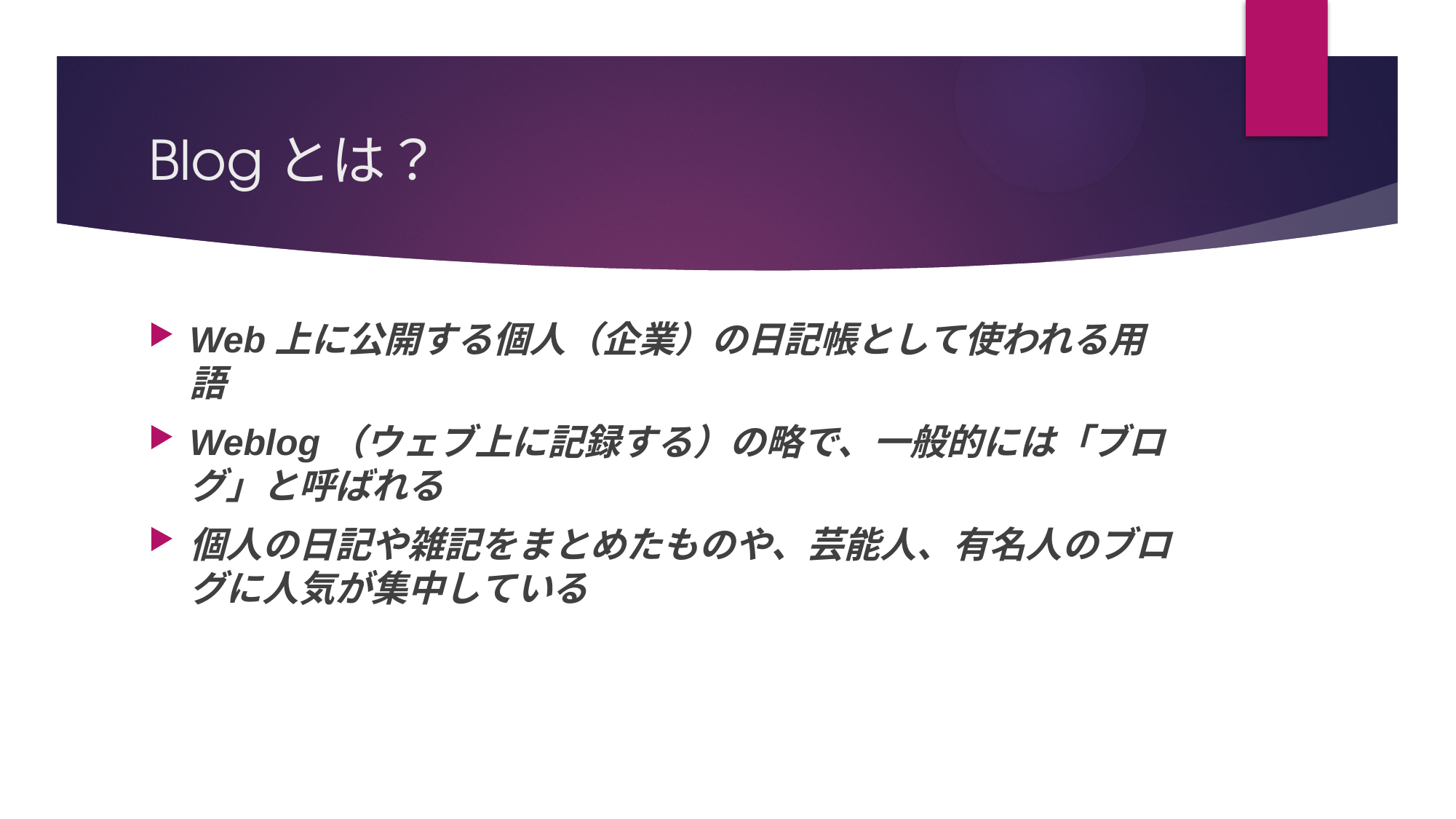

# Blogとは？
Web上に公開する個人（企業）の日記帳として使われる用語
Weblog（ウェブ上に記録する）の略で、一般的には「ブログ」と呼ばれる
個人の日記や雑記をまとめたものや、芸能人、有名人のブログに人気が集中している